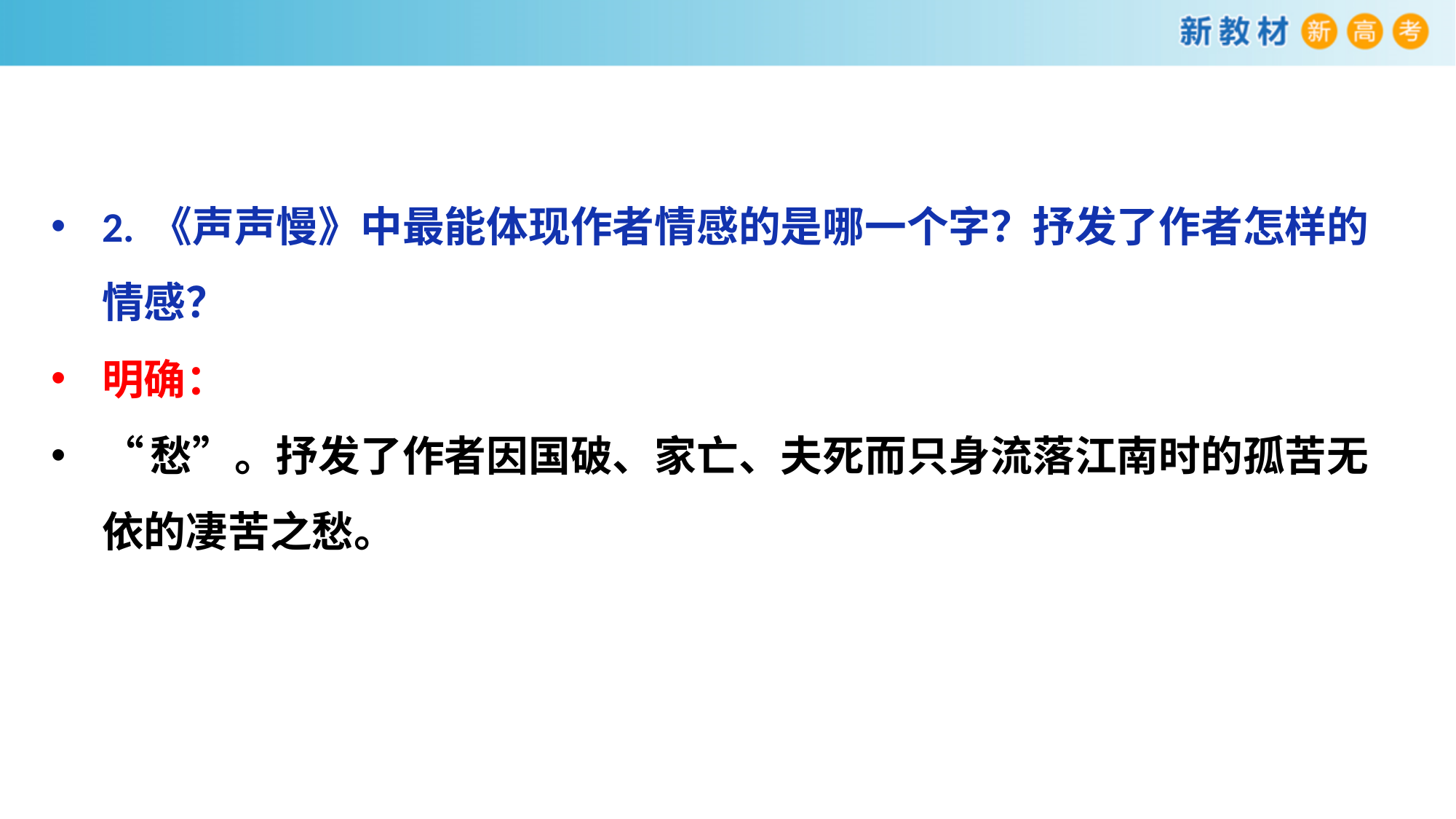

2. 《声声慢》中最能体现作者情感的是哪一个字？抒发了作者怎样的情感？
明确：
“愁”。抒发了作者因国破、家亡、夫死而只身流落江南时的孤苦无依的凄苦之愁。